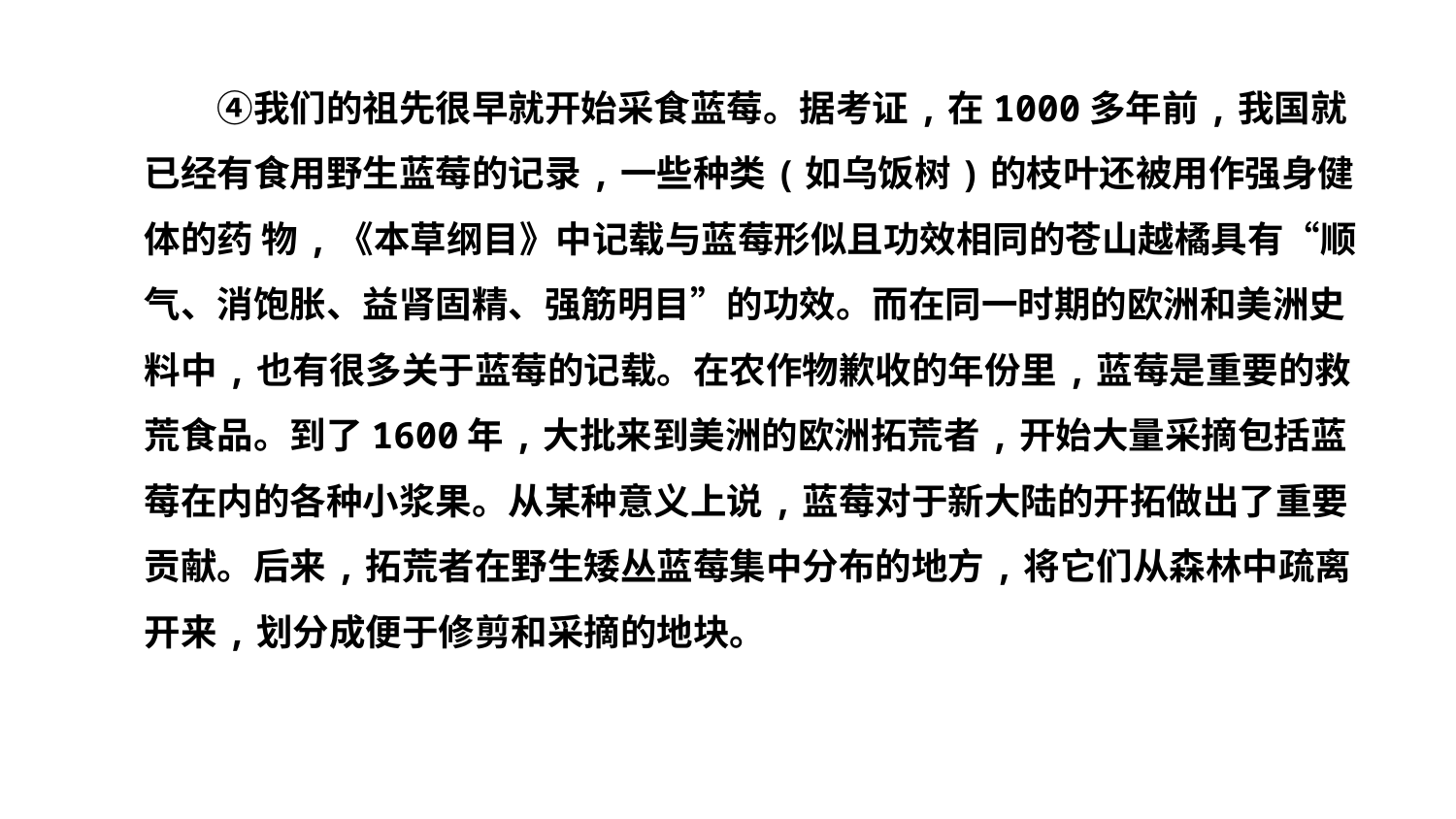

④我们的祖先很早就开始采食蓝莓。据考证,在1000多年前,我国就已经有食用野生蓝莓的记录,一些种类(如乌饭树)的枝叶还被用作强身健体的药 物,《本草纲目》中记载与蓝莓形似且功效相同的苍山越橘具有“顺气、消饱胀、益肾固精、强筋明目”的功效。而在同一时期的欧洲和美洲史料中,也有很多关于蓝莓的记载。在农作物歉收的年份里,蓝莓是重要的救荒食品。到了1600年,大批来到美洲的欧洲拓荒者,开始大量采摘包括蓝莓在内的各种小浆果。从某种意义上说,蓝莓对于新大陆的开拓做出了重要贡献。后来,拓荒者在野生矮丛蓝莓集中分布的地方,将它们从森林中疏离开来,划分成便于修剪和采摘的地块。